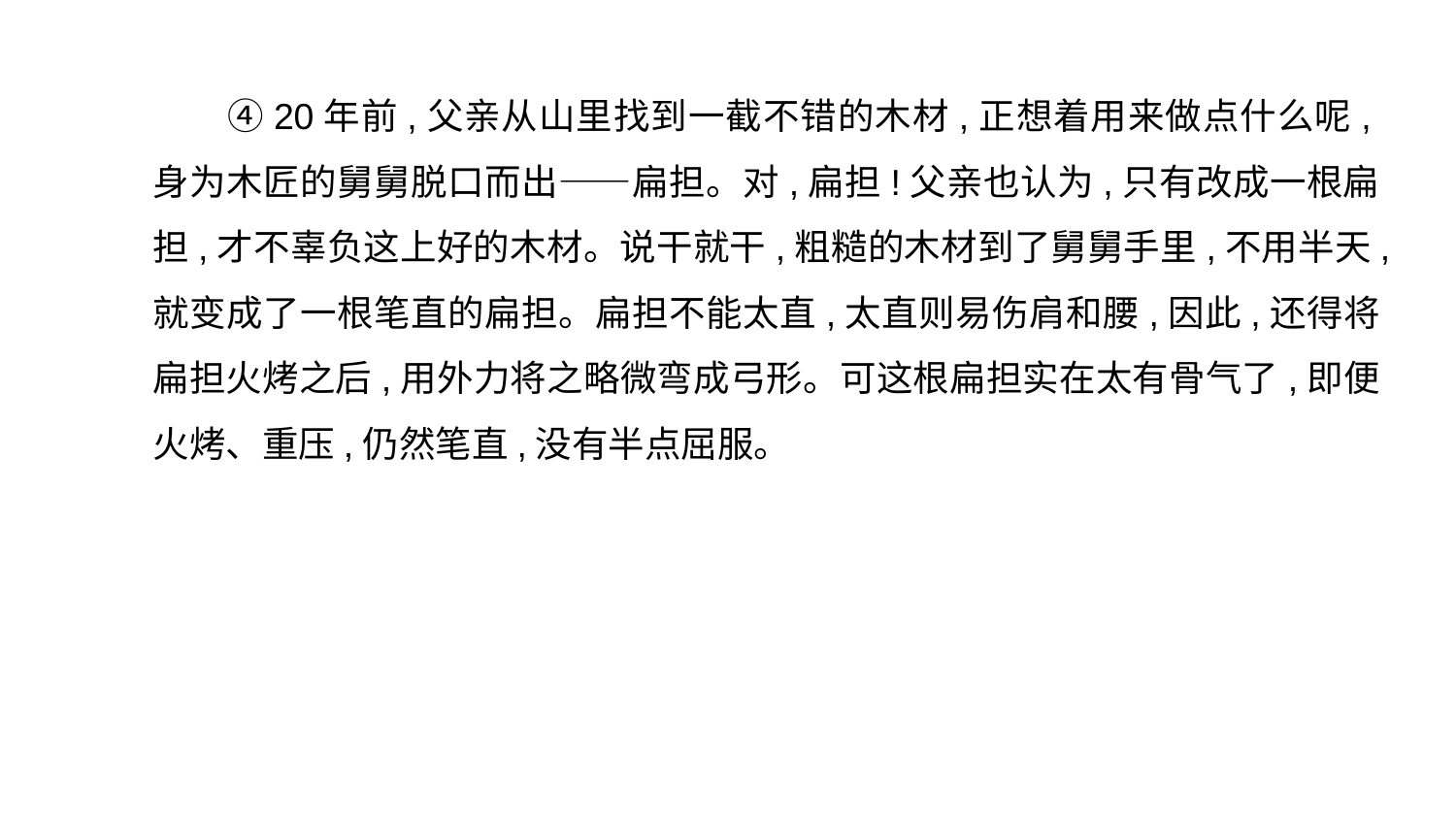

④20年前,父亲从山里找到一截不错的木材,正想着用来做点什么呢,身为木匠的舅舅脱口而出——扁担。对,扁担!父亲也认为,只有改成一根扁担,才不辜负这上好的木材。说干就干,粗糙的木材到了舅舅手里,不用半天,就变成了一根笔直的扁担。扁担不能太直,太直则易伤肩和腰,因此,还得将扁担火烤之后,用外力将之略微弯成弓形。可这根扁担实在太有骨气了,即便火烤、重压,仍然笔直,没有半点屈服。